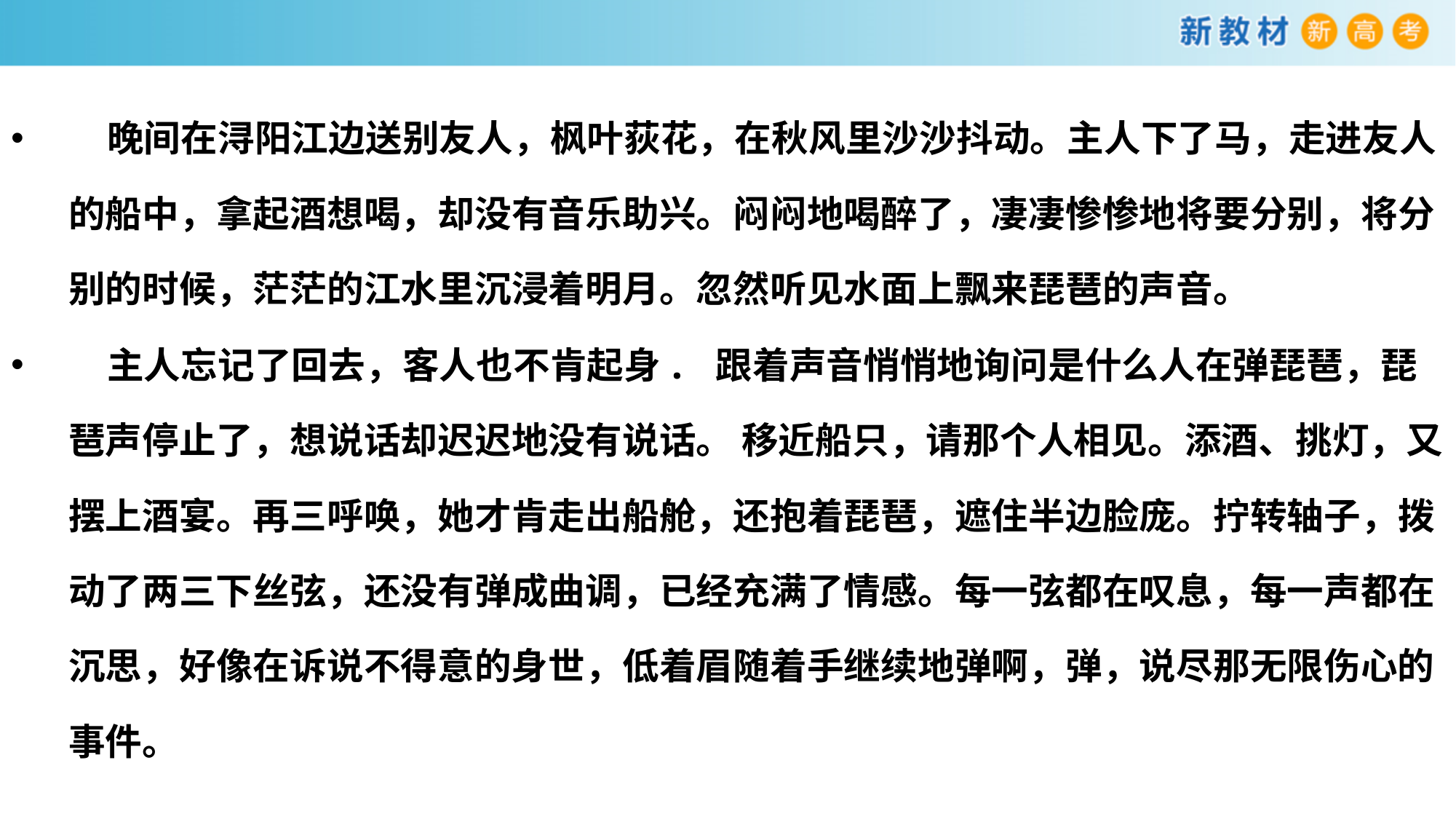

晚间在浔阳江边送别友人，枫叶荻花，在秋风里沙沙抖动。主人下了马，走进友人的船中，拿起酒想喝，却没有音乐助兴。闷闷地喝醉了，凄凄惨惨地将要分别，将分别的时候，茫茫的江水里沉浸着明月。忽然听见水面上飘来琵琶的声音。
    主人忘记了回去，客人也不肯起身. 跟着声音悄悄地询问是什么人在弹琵琶，琵琶声停止了，想说话却迟迟地没有说话。 移近船只，请那个人相见。添酒、挑灯，又摆上酒宴。再三呼唤，她才肯走出船舱，还抱着琵琶，遮住半边脸庞。拧转轴子，拨动了两三下丝弦，还没有弹成曲调，已经充满了情感。每一弦都在叹息，每一声都在沉思，好像在诉说不得意的身世，低着眉随着手继续地弹啊，弹，说尽那无限伤心的事件。